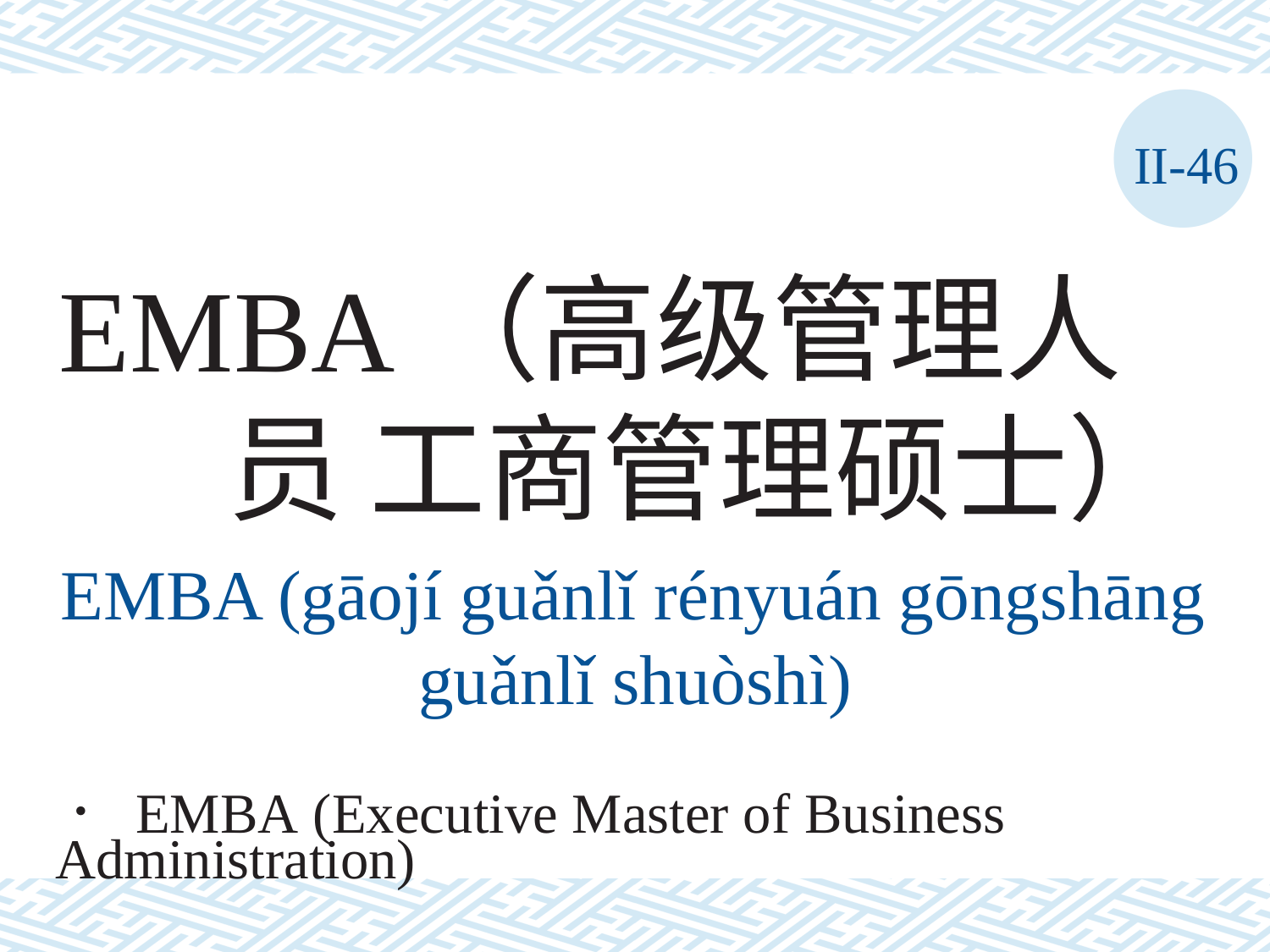

II-46
EMBA（高级管理人员 工商管理硕士）
EMBA (gāojí guǎnlǐ rényuán gōngshāng guǎnlǐ shuòshì)
． EMBA (Executive Master of Business
Administration)